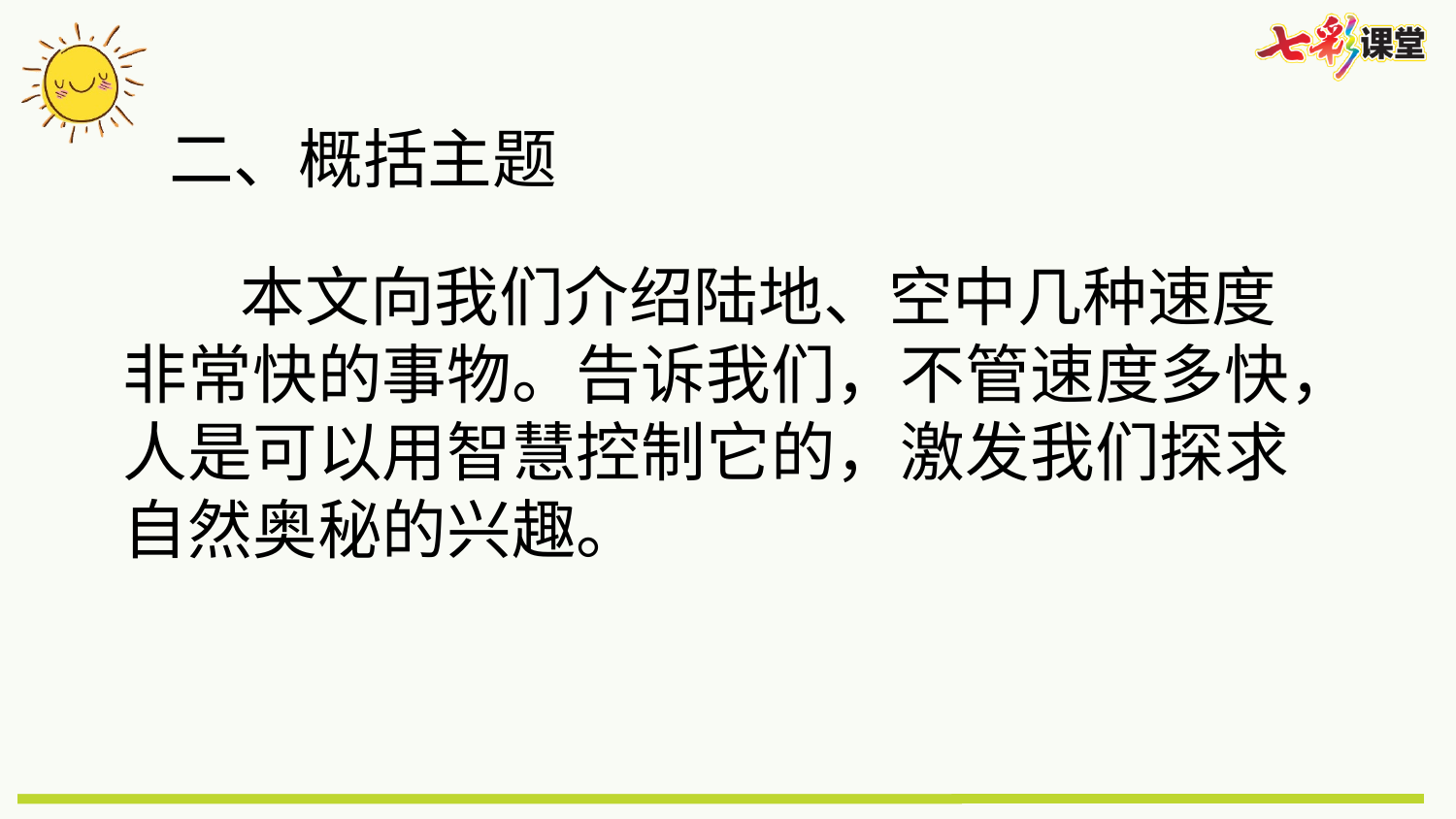

二、概括主题
       本文向我们介绍陆地、空中几种速度非常快的事物。告诉我们，不管速度多快，人是可以用智慧控制它的，激发我们探求自然奥秘的兴趣。